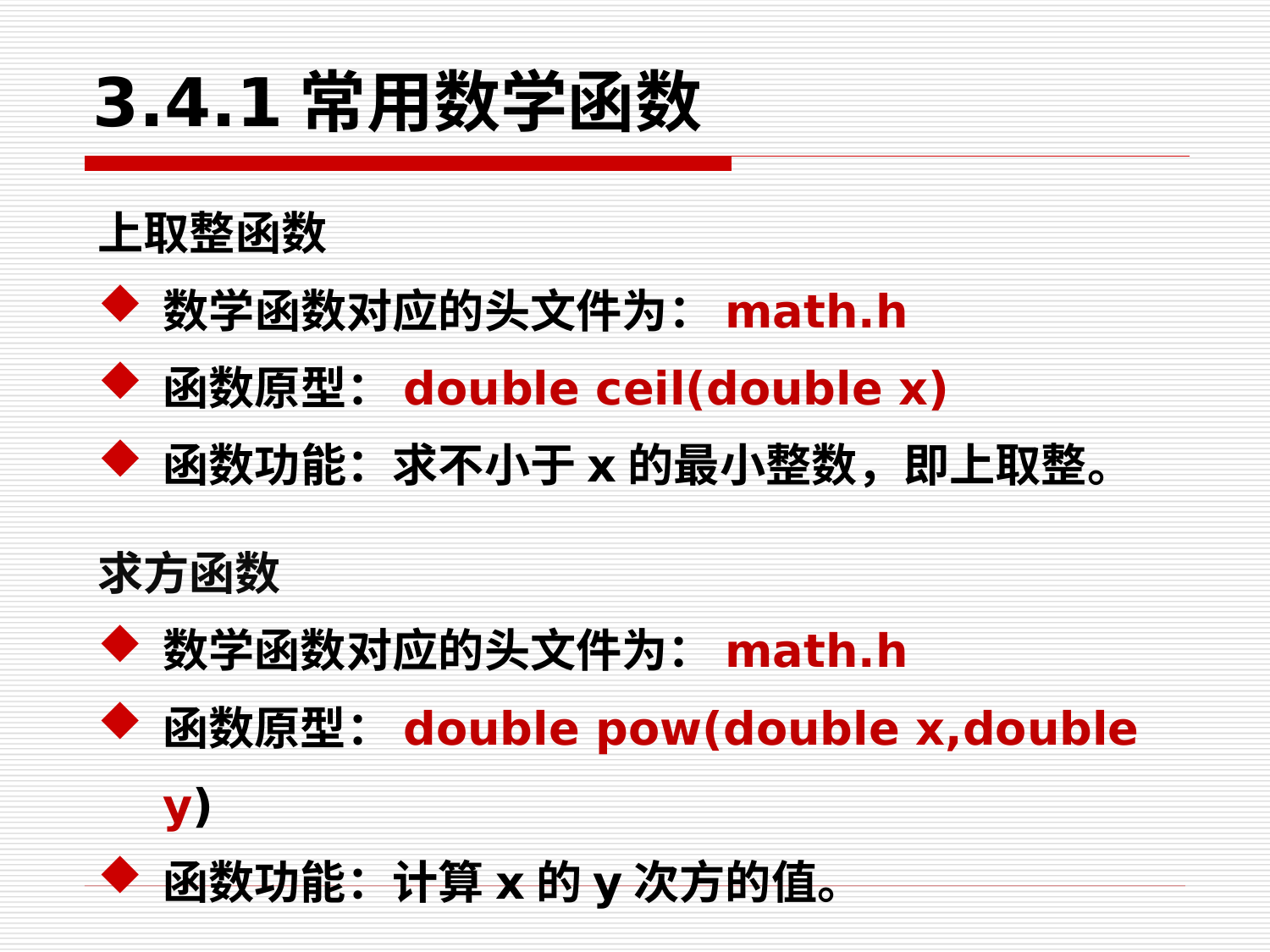

# 3.4.1常用数学函数
上取整函数
数学函数对应的头文件为：math.h
函数原型：double ceil(double x)
函数功能：求不小于x的最小整数，即上取整。
求方函数
数学函数对应的头文件为：math.h
函数原型：double pow(double x,double y)
函数功能：计算x的y次方的值。